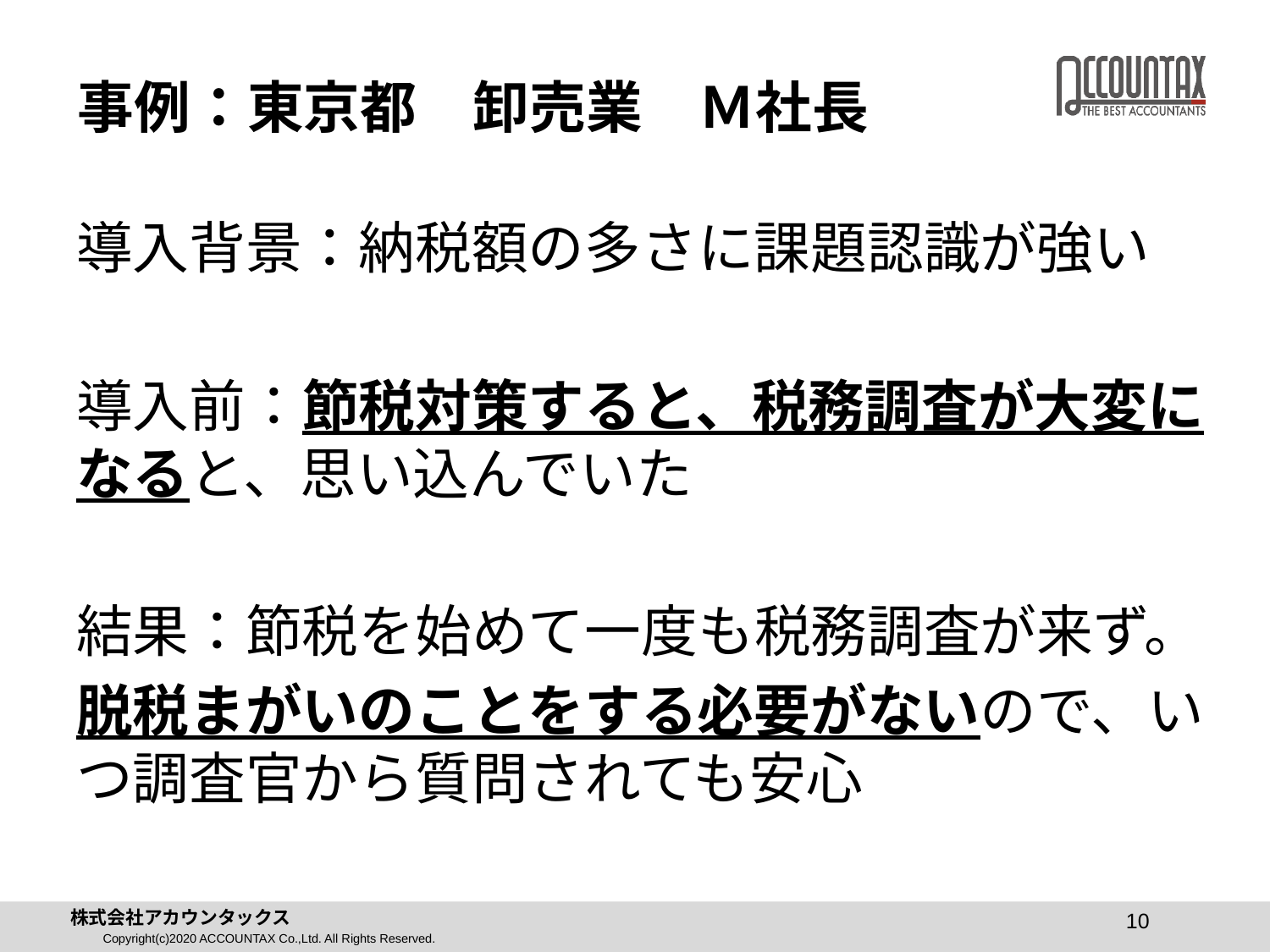

# 事例：東京都　卸売業　Ｍ社長
導入背景：納税額の多さに課題認識が強い

導入前：節税対策すると、税務調査が大変になると、思い込んでいた

結果：節税を始めて一度も税務調査が来ず。
脱税まがいのことをする必要がないので、いつ調査官から質問されても安心
10